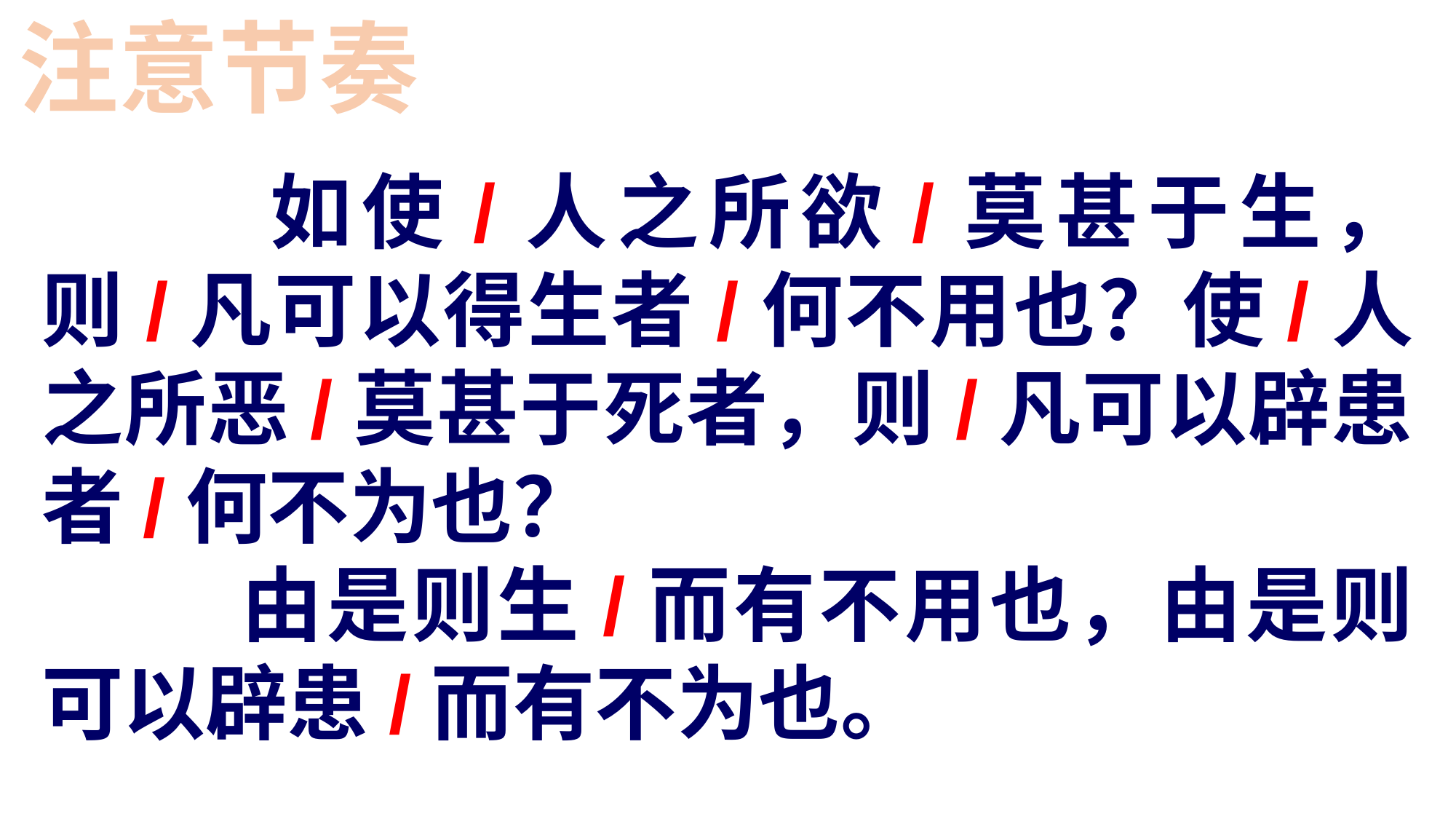

注意节奏

        如使/人之所欲/莫甚于生，则/凡可以得生者/何不用也？使/人之所恶/莫甚于死者，则/凡可以辟患者/何不为也？
        由是则生/而有不用也，由是则可以辟患/而有不为也。